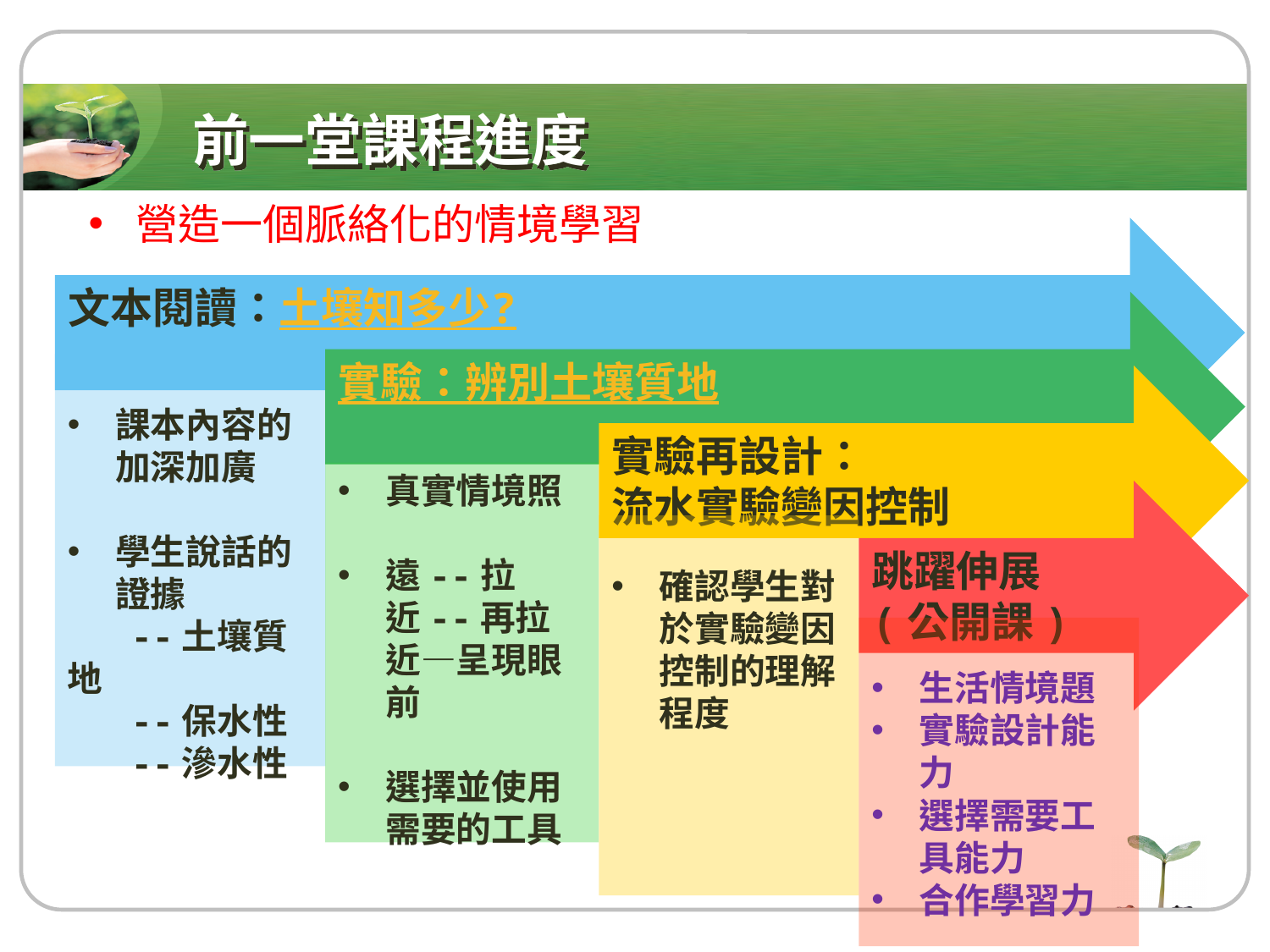

前一堂課程進度
營造一個脈絡化的情境學習
文本閱讀：土壤知多少?

課本內容的加深加廣

學生說話的證據
   --土壤質地
   --保水性
   --滲水性
實驗：辨別土壤質地
真實情境照

遠--拉近--再拉近—呈現眼前

選擇並使用需要的工具
實驗再設計：
流水實驗變因控制

確認學生對於實驗變因控制的理解程度
跳躍伸展
(公開課)

生活情境題
實驗設計能力
選擇需要工具能力
合作學習力